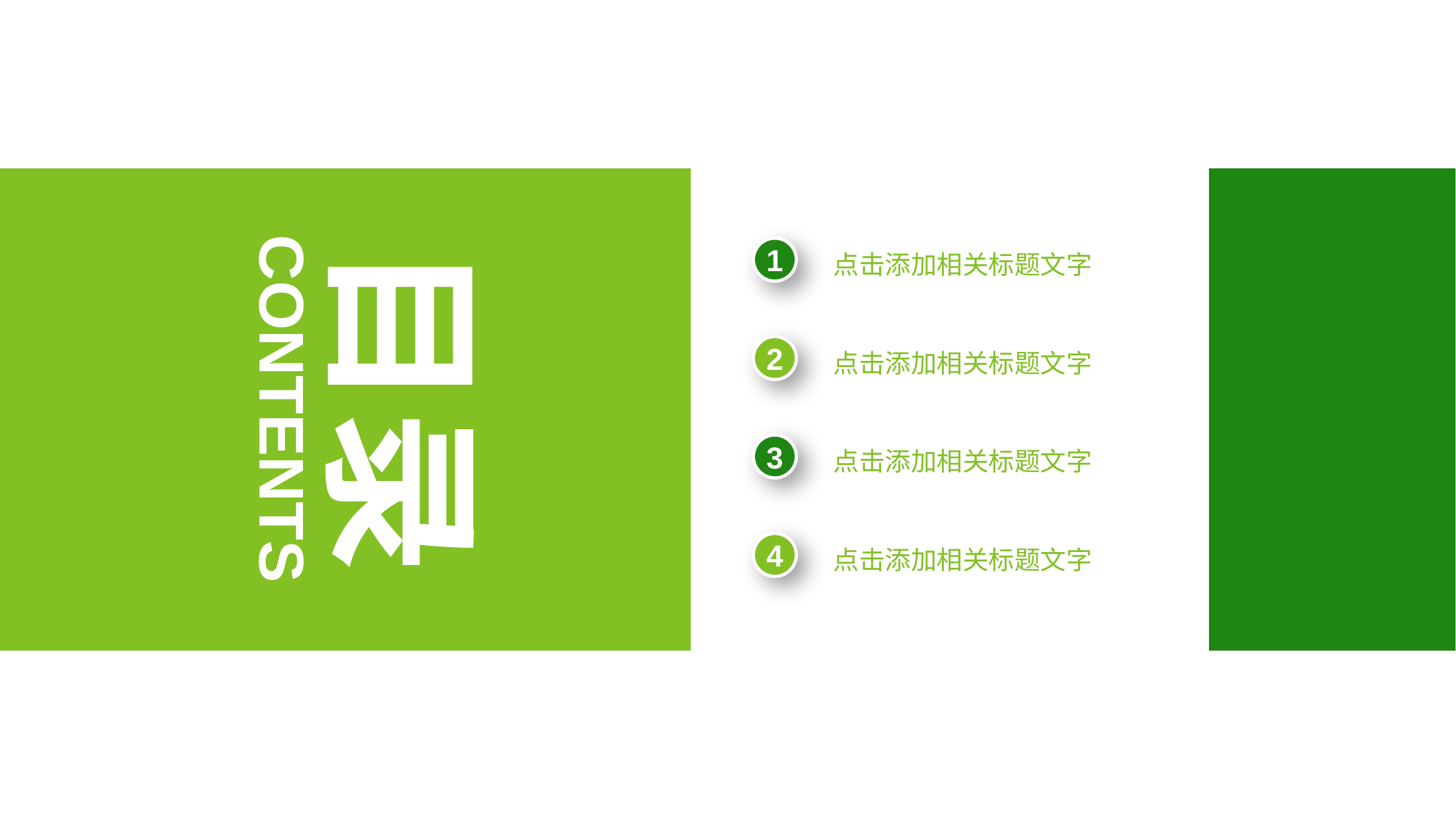

目录
1
点击添加相关标题文字
2
点击添加相关标题文字
CONTENTS
3
点击添加相关标题文字
4
点击添加相关标题文字